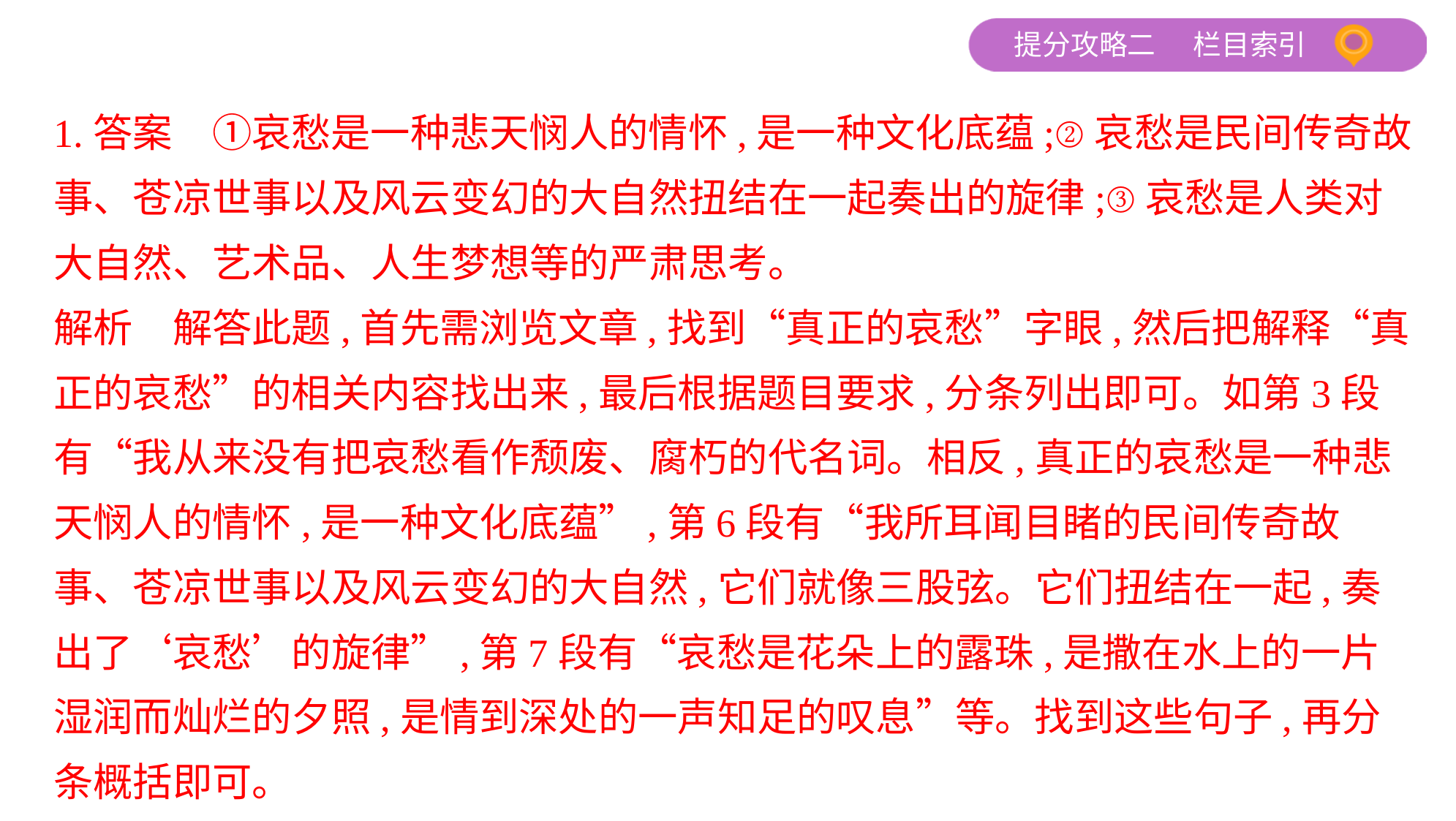

1.答案　①哀愁是一种悲天悯人的情怀,是一种文化底蕴;②哀愁是民间传奇故事、苍凉世事以及风云变幻的大自然扭结在一起奏出的旋律;③哀愁是人类对大自然、艺术品、人生梦想等的严肃思考。
解析　解答此题,首先需浏览文章,找到“真正的哀愁”字眼,然后把解释“真正的哀愁”的相关内容找出来,最后根据题目要求,分条列出即可。如第3段有“我从来没有把哀愁看作颓废、腐朽的代名词。相反,真正的哀愁是一种悲天悯人的情怀,是一种文化底蕴”,第6段有“我所耳闻目睹的民间传奇故事、苍凉世事以及风云变幻的大自然,它们就像三股弦。它们扭结在一起,奏出了‘哀愁’的旋律”,第7段有“哀愁是花朵上的露珠,是撒在水上的一片湿润而灿烂的夕照,是情到深处的一声知足的叹息”等。找到这些句子,再分条概括即可。